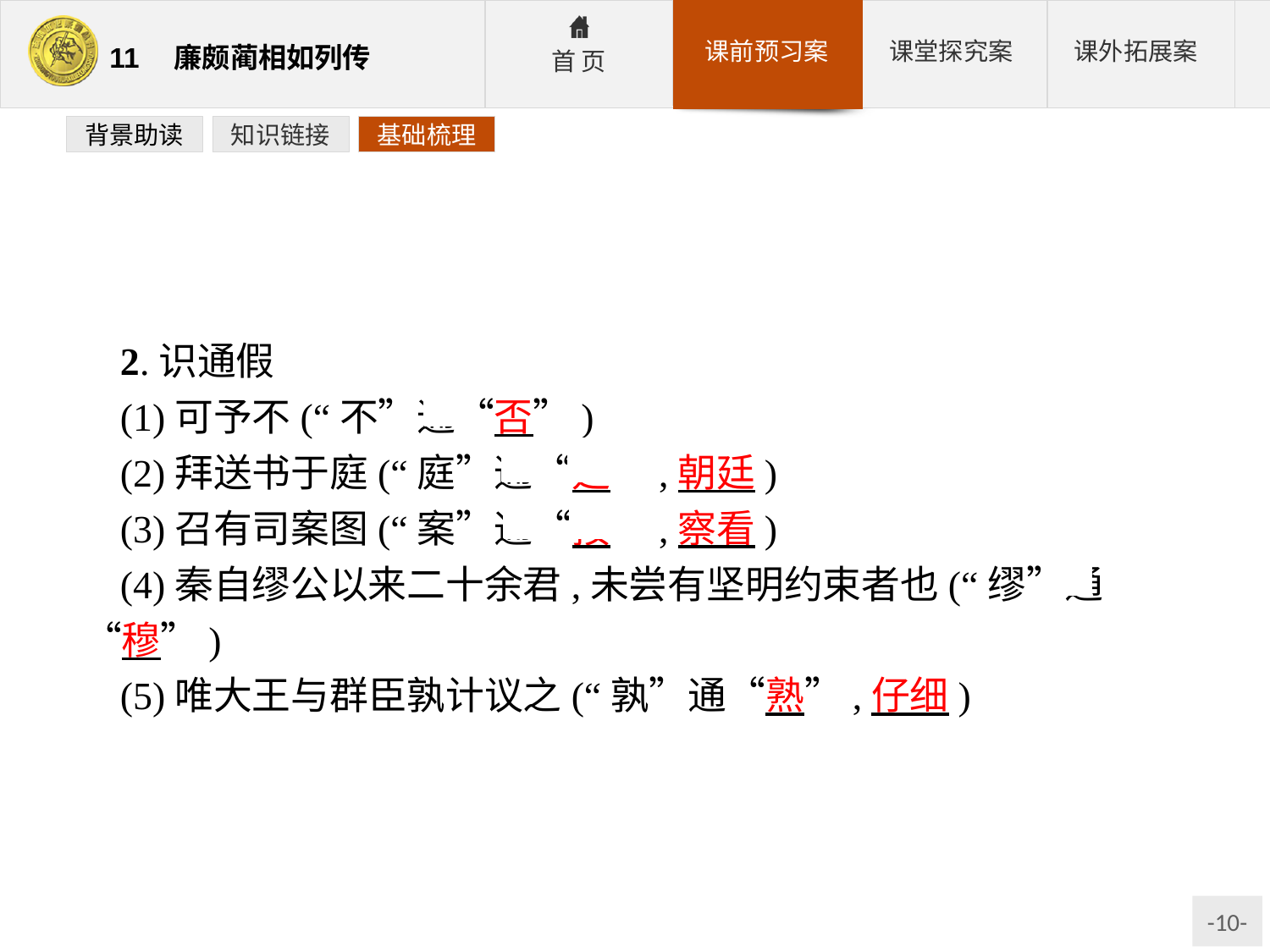

背景助读
知识链接
基础梳理
2.识通假
(1)可予不(“不”通“否”)
(2)拜送书于庭(“庭”通“廷”,朝廷)
(3)召有司案图(“案”通“按”,察看)
(4)秦自缪公以来二十余君,未尝有坚明约束者也(“缪”通“穆”)
(5)唯大王与群臣孰计议之(“孰”通“熟”,仔细)